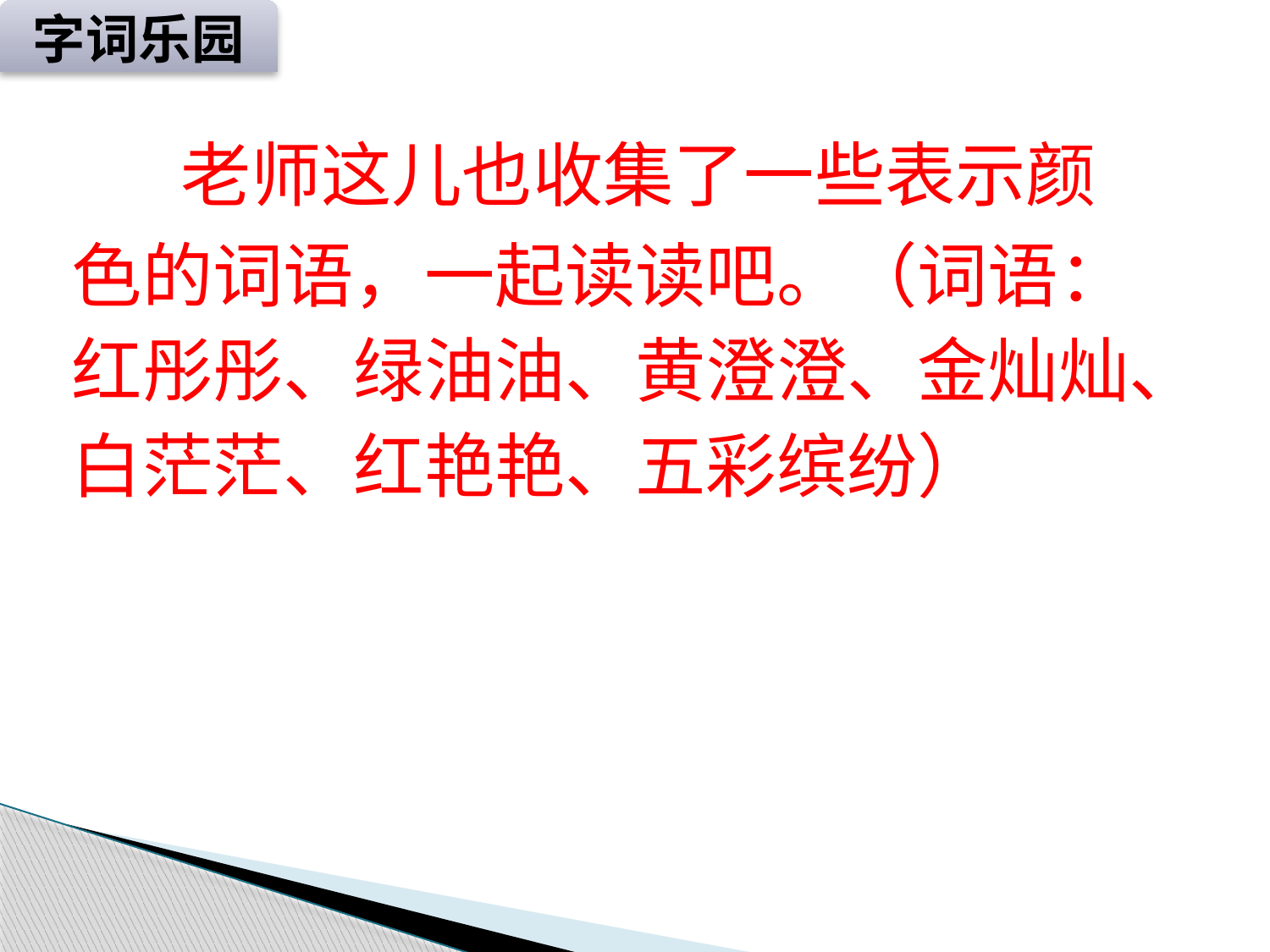

字词乐园
    老师这儿也收集了一些表示颜色的词语，一起读读吧。（词语：红彤彤、绿油油、黄澄澄、金灿灿、白茫茫、红艳艳、五彩缤纷）